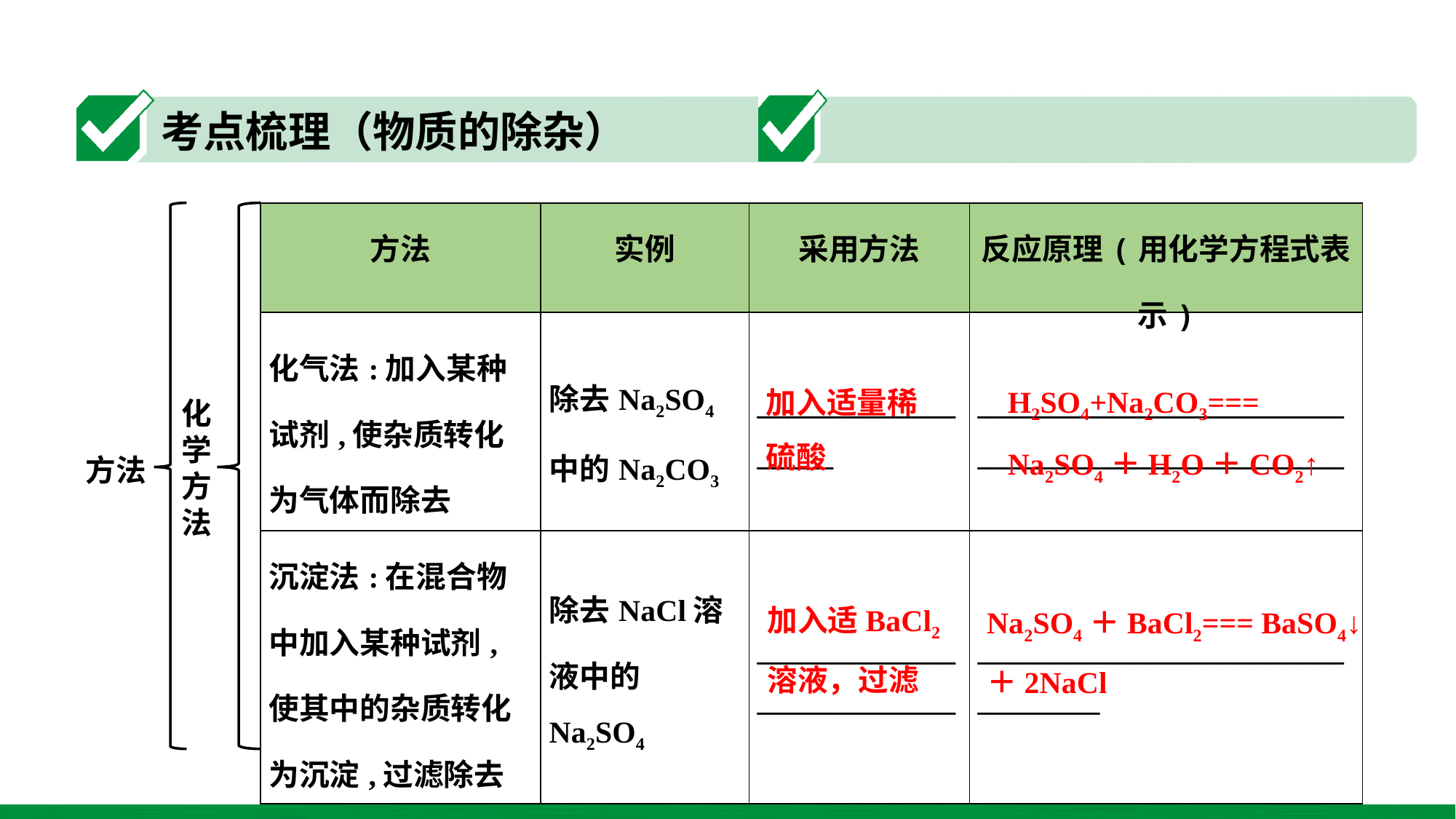

| 方法 | 实例 | 采用方法 | 反应原理(用化学方程式表示) |
| --- | --- | --- | --- |
| 化气法:加入某种试剂,使杂质转化为气体而除去 | 除去Na2SO4中的Na2CO3 | \_\_\_\_\_\_\_\_\_\_\_\_\_\_\_\_\_\_ | \_\_\_\_\_\_\_\_\_\_\_\_\_\_\_\_\_\_\_\_\_\_\_\_\_\_\_\_\_\_\_\_\_\_\_\_\_\_\_\_\_\_\_\_\_\_\_\_ |
| 沉淀法:在混合物中加入某种试剂,使其中的杂质转化为沉淀,过滤除去沉淀 | 除去NaCl溶液中的Na2SO4 | \_\_\_\_\_\_\_\_\_\_\_\_\_\_\_\_\_\_\_\_\_\_\_\_\_\_ | \_\_\_\_\_\_\_\_\_\_\_\_\_\_\_\_\_\_\_\_\_\_\_\_\_\_\_\_\_\_\_\_ |
H2SO4+Na2CO3===
Na2SO4＋H2O＋CO2↑
加入适量稀硫酸
化学方法
方法
加入适BaCl2溶液，过滤
Na2SO4＋BaCl2=== BaSO4↓＋2NaCl